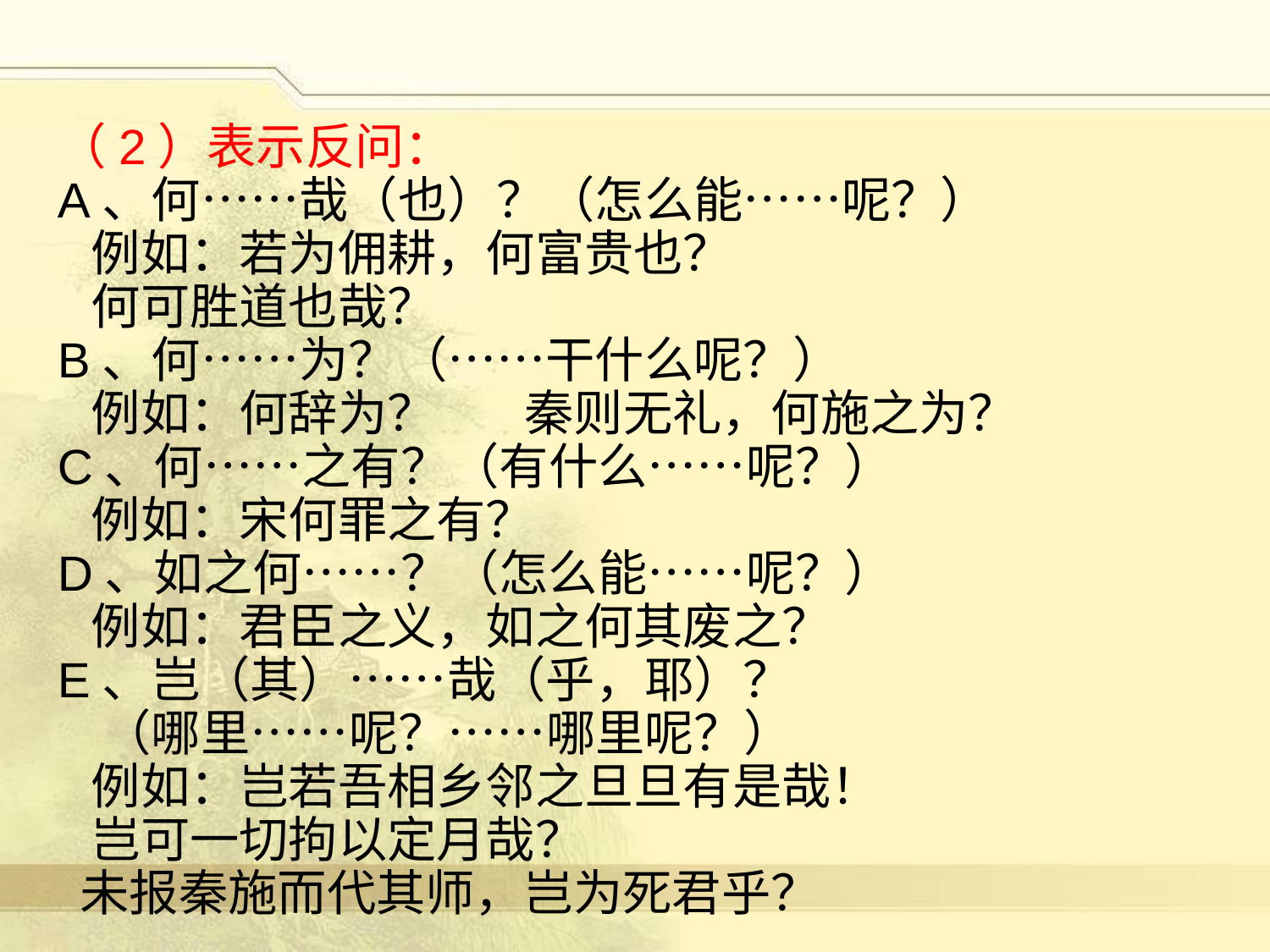

（2）表示反问：
A、何……哉（也）？（怎么能……呢？）
  例如：若为佣耕，何富贵也？
  何可胜道也哉？
B、何……为？（……干什么呢？）
  例如：何辞为？        秦则无礼，何施之为？
C、何……之有？（有什么……呢？）
  例如：宋何罪之有？
D、如之何……？（怎么能……呢？）
  例如：君臣之义，如之何其废之？
E、岂（其）……哉（乎，耶）？
   （哪里……呢？……哪里呢？）
  例如：岂若吾相乡邻之旦旦有是哉！
  岂可一切拘以定月哉？
 未报秦施而代其师，岂为死君乎？